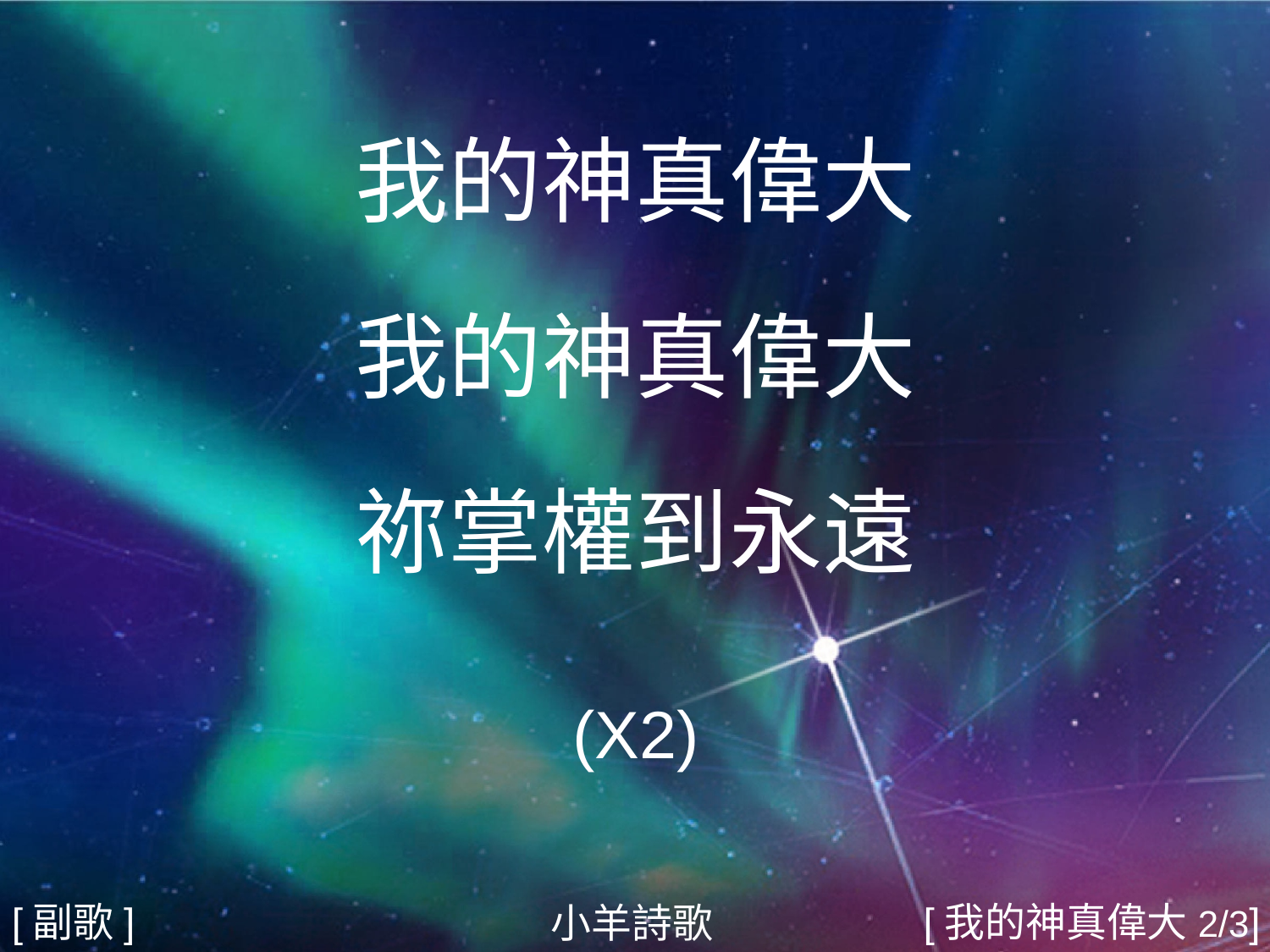

我的神真偉大

我的神真偉大

祢掌權到永遠

(X2)

#

[副歌]
[我的神真偉大2/3]
小羊詩歌